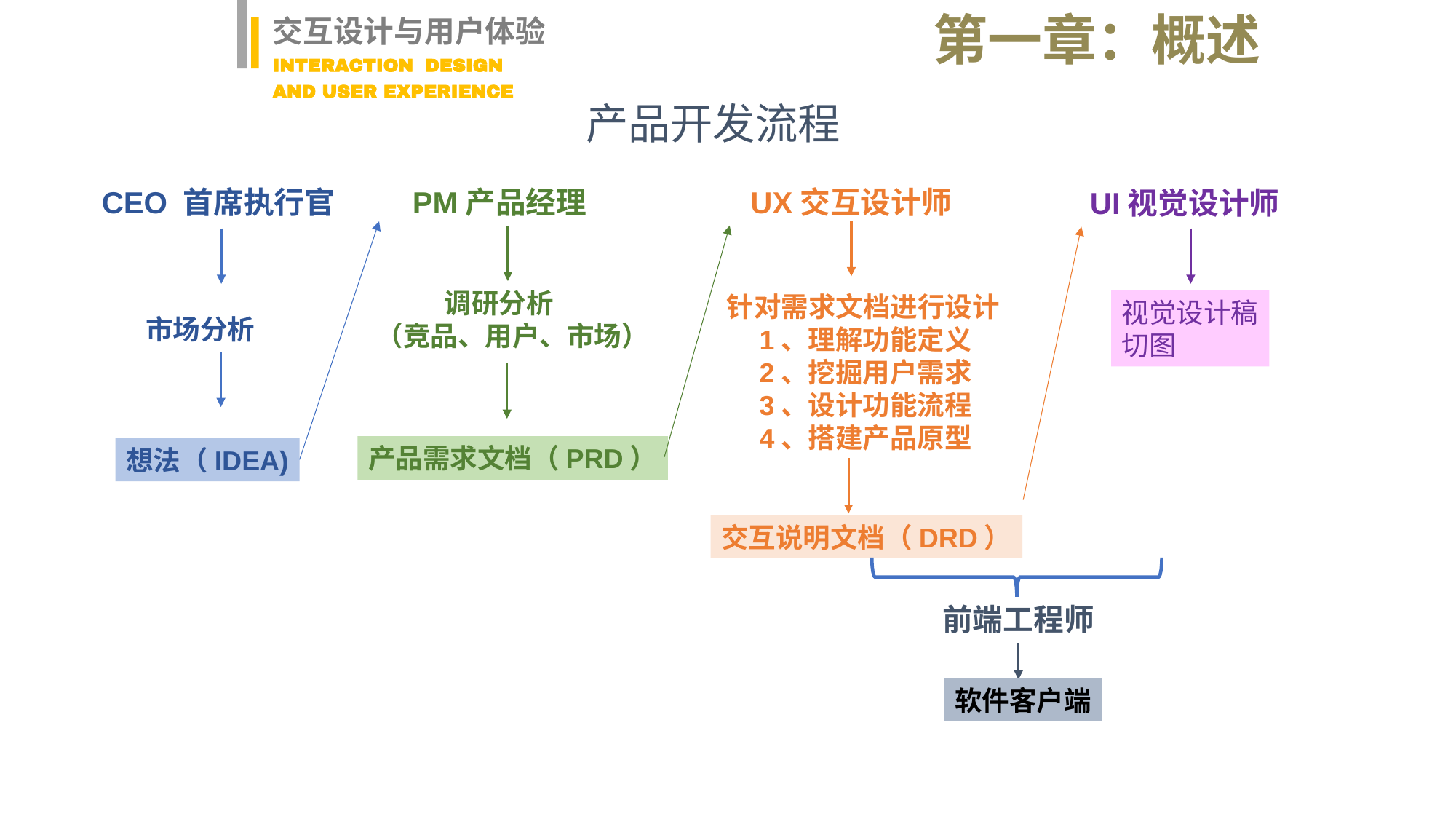

第一章：概述

交互设计与用户体验
INTERACTION  DESIGN
AND USER EXPERIENCE
产品开发流程
CEO 首席执行官
PM产品经理
UX交互设计师
UI视觉设计师
          调研分析
（竞品、用户、市场）
针对需求文档进行设计
1、理解功能定义
2、挖掘用户需求
3、设计功能流程
4、搭建产品原型

视觉设计稿
切图
市场分析

产品需求文档（PRD）
想法（IDEA)
交互说明文档（DRD）
前端工程师
软件客户端